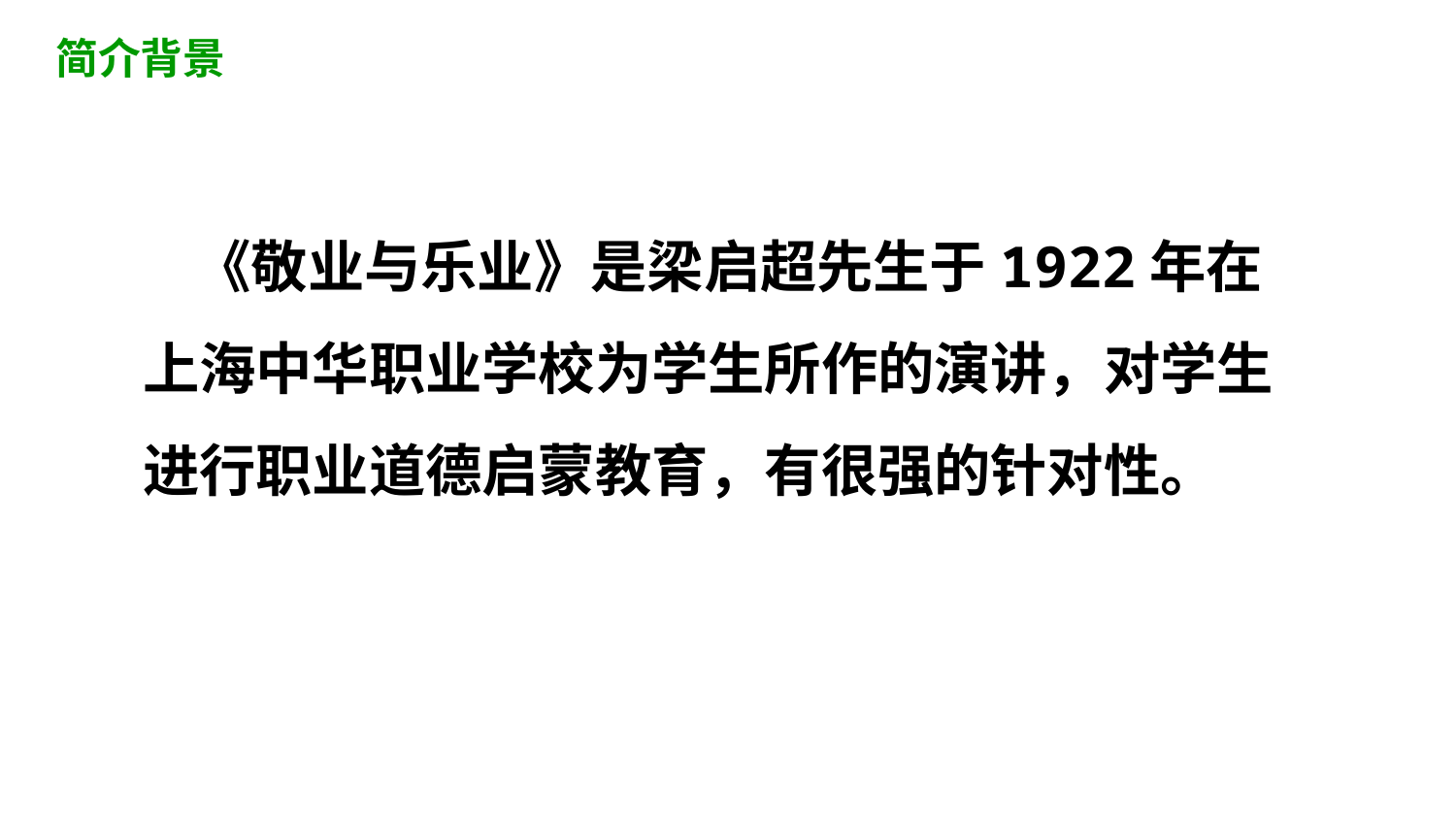

简介背景
   《敬业与乐业》是梁启超先生于1922年在上海中华职业学校为学生所作的演讲，对学生进行职业道德启蒙教育，有很强的针对性。